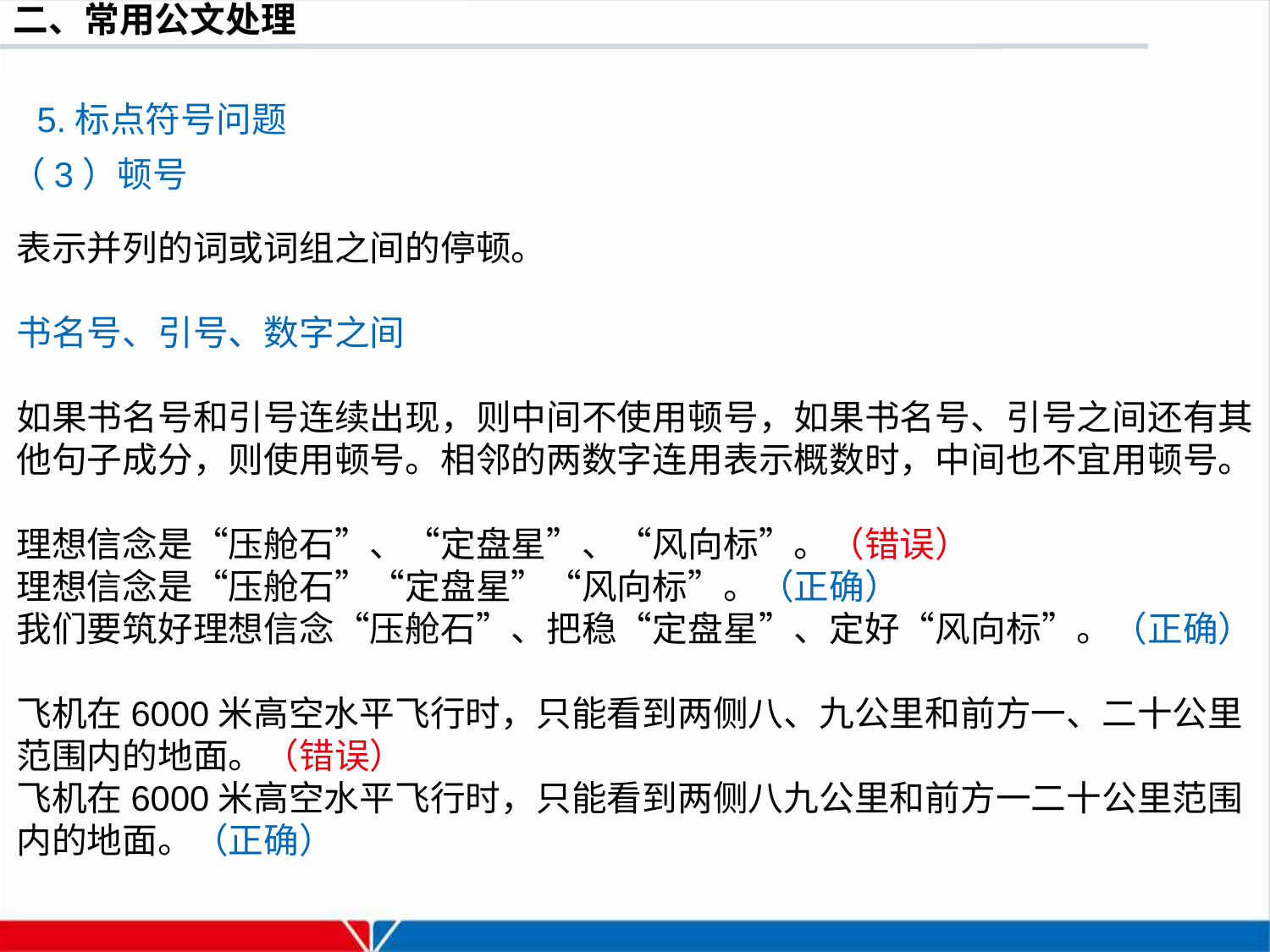

5.标点符号问题
（3）顿号
表示并列的词或词组之间的停顿。

书名号、引号、数字之间

如果书名号和引号连续出现，则中间不使用顿号，如果书名号、引号之间还有其他句子成分，则使用顿号。相邻的两数字连用表示概数时，中间也不宜用顿号。

理想信念是“压舱石”、“定盘星”、“风向标”。（错误）
理想信念是“压舱石”“定盘星”“风向标”。（正确）
我们要筑好理想信念“压舱石”、把稳“定盘星”、定好“风向标”。（正确）

飞机在6000米高空水平飞行时，只能看到两侧八、九公里和前方一、二十公里范围内的地面。（错误）
飞机在6000米高空水平飞行时，只能看到两侧八九公里和前方一二十公里范围内的地面。（正确）